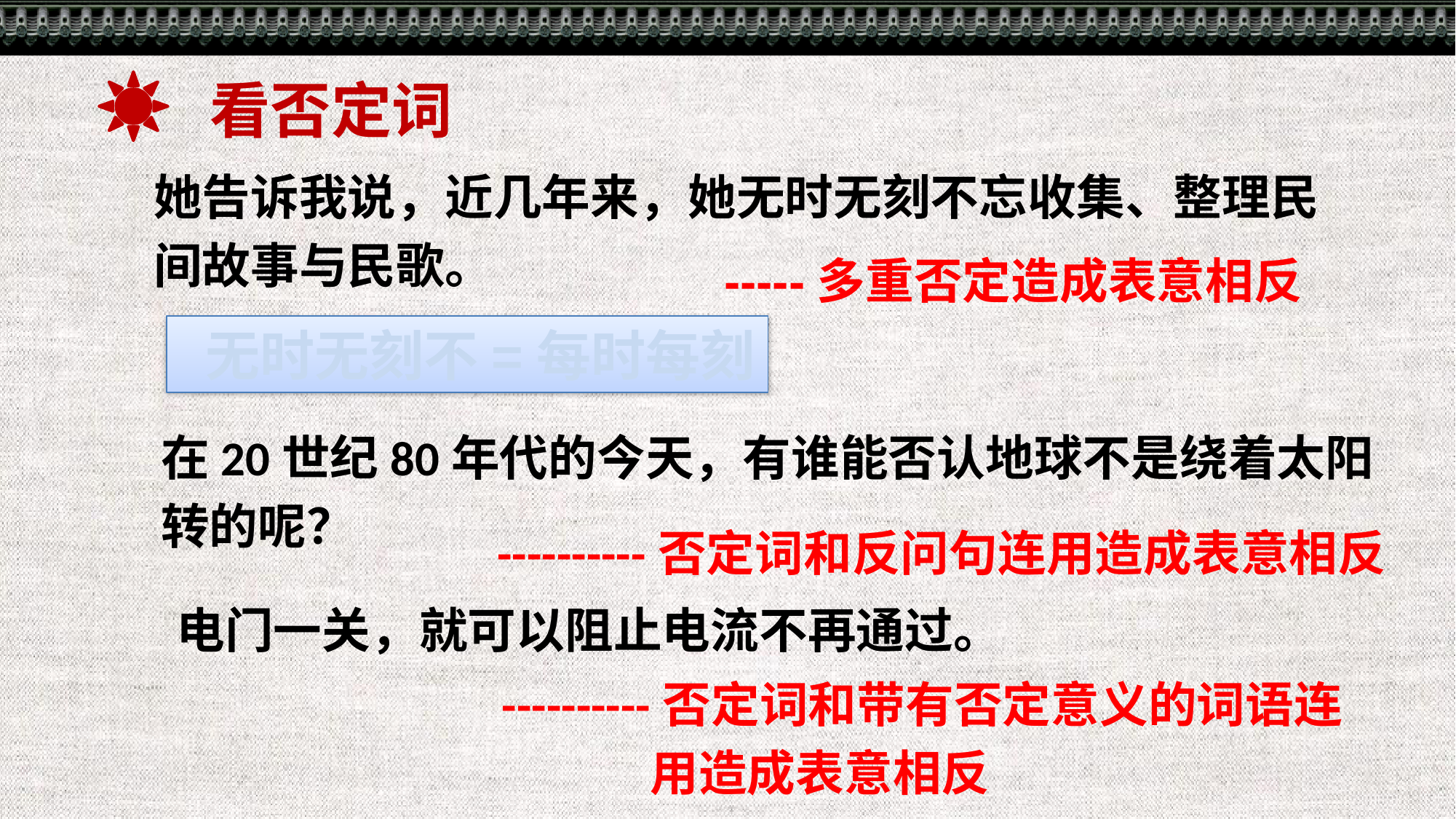

看否定词

她告诉我说，近几年来，她无时无刻不忘收集、整理民间故事与民歌。
-----多重否定造成表意相反
 无时无刻不=每时每刻
在20世纪80年代的今天，有谁能否认地球不是绕着太阳转的呢？
----------否定词和反问句连用造成表意相反
电门一关，就可以阻止电流不再通过。
----------否定词和带有否定意义的词语连              用造成表意相反